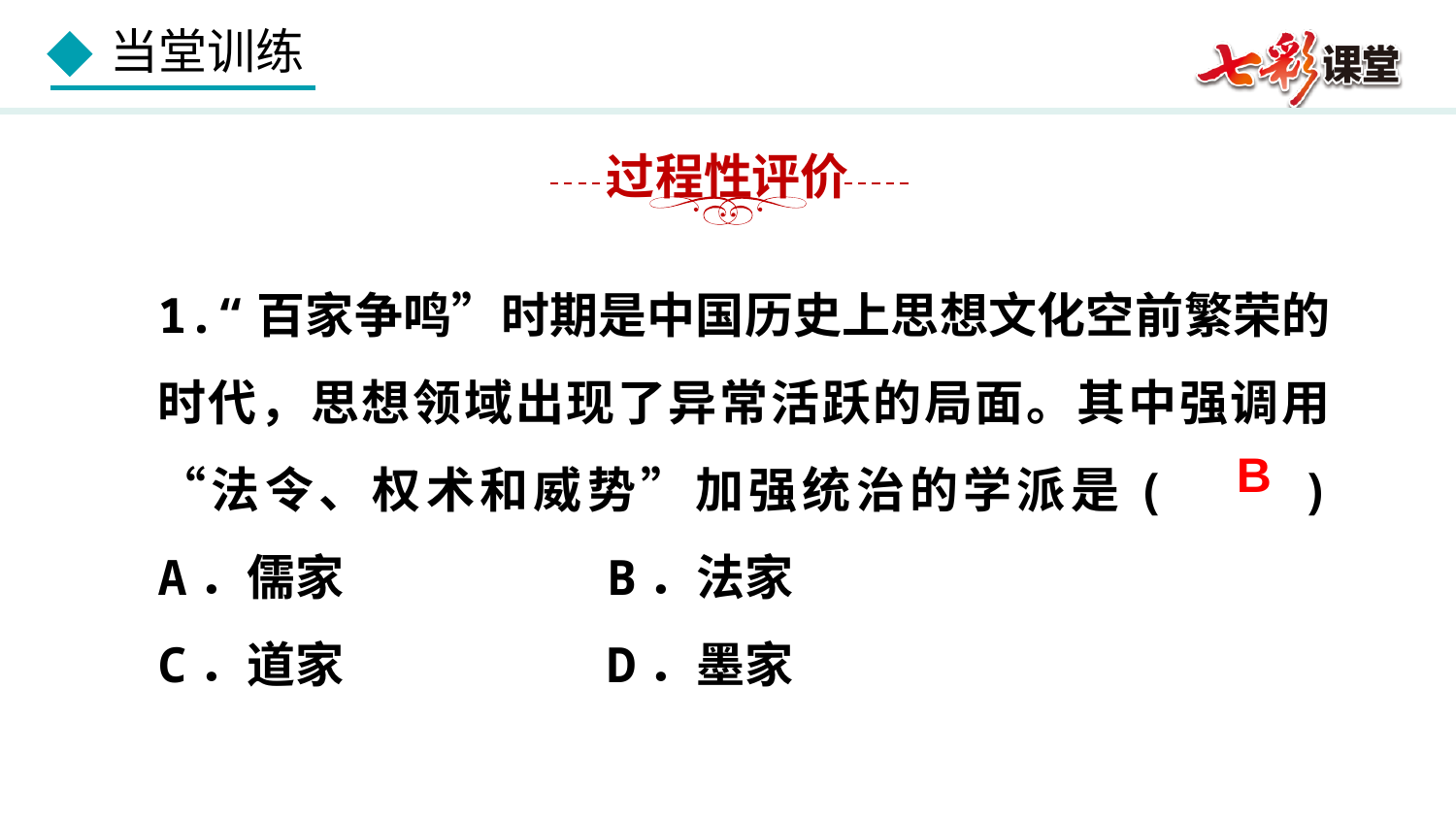

过程性评价

1.“百家争鸣”时期是中国历史上思想文化空前繁荣的时代，思想领域出现了异常活跃的局面。其中强调用“法令、权术和威势”加强统治的学派是(　　)
A．儒家                       B．法家
C．道家                       D．墨家
B